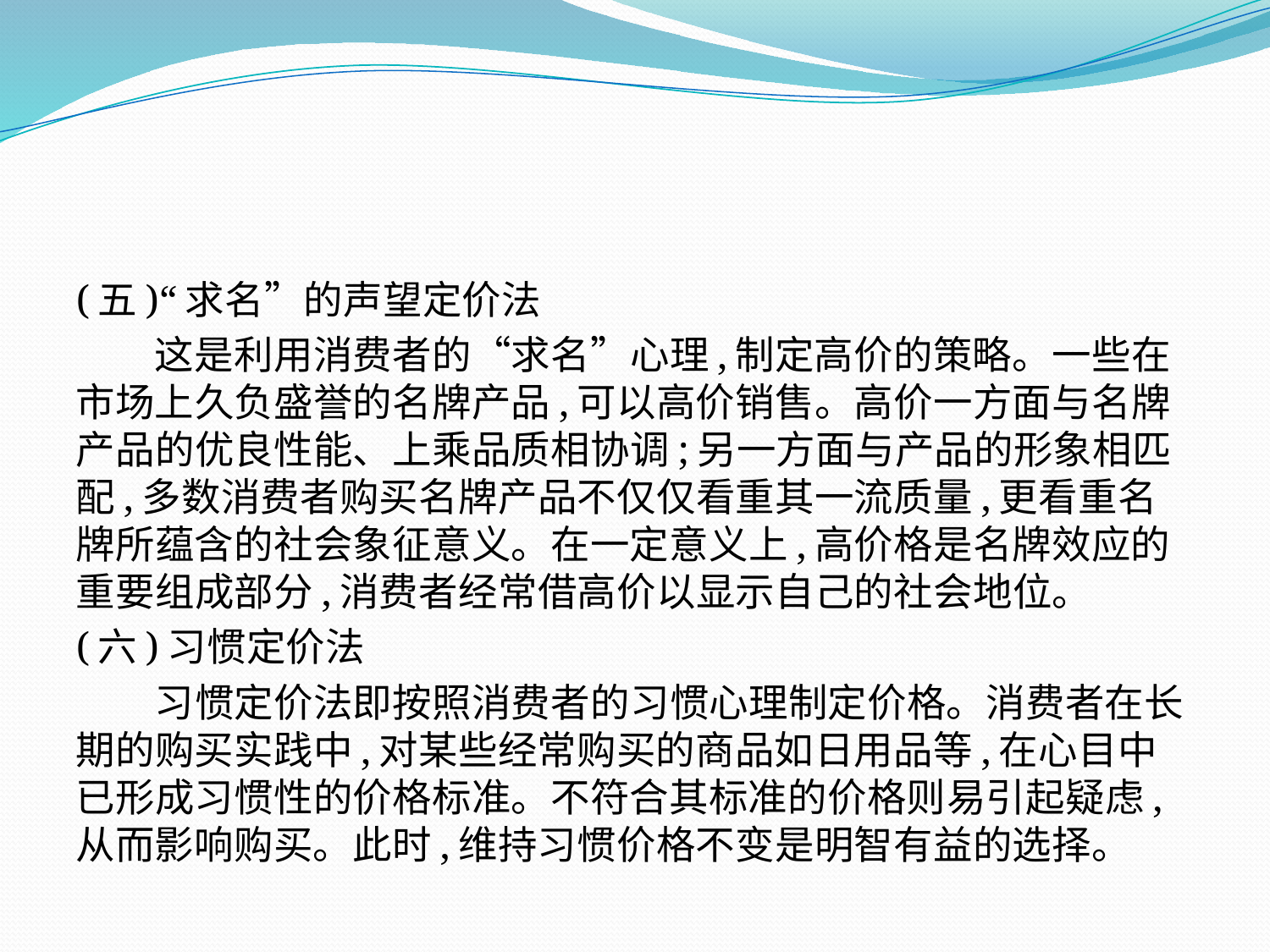

#
(五)“求名”的声望定价法
　　这是利用消费者的“求名”心理,制定高价的策略。一些在市场上久负盛誉的名牌产品,可以高价销售。高价一方面与名牌产品的优良性能、上乘品质相协调;另一方面与产品的形象相匹配,多数消费者购买名牌产品不仅仅看重其一流质量,更看重名牌所蕴含的社会象征意义。在一定意义上,高价格是名牌效应的重要组成部分,消费者经常借高价以显示自己的社会地位。
(六)习惯定价法
　　习惯定价法即按照消费者的习惯心理制定价格。消费者在长期的购买实践中,对某些经常购买的商品如日用品等,在心目中已形成习惯性的价格标准。不符合其标准的价格则易引起疑虑,从而影响购买。此时,维持习惯价格不变是明智有益的选择。